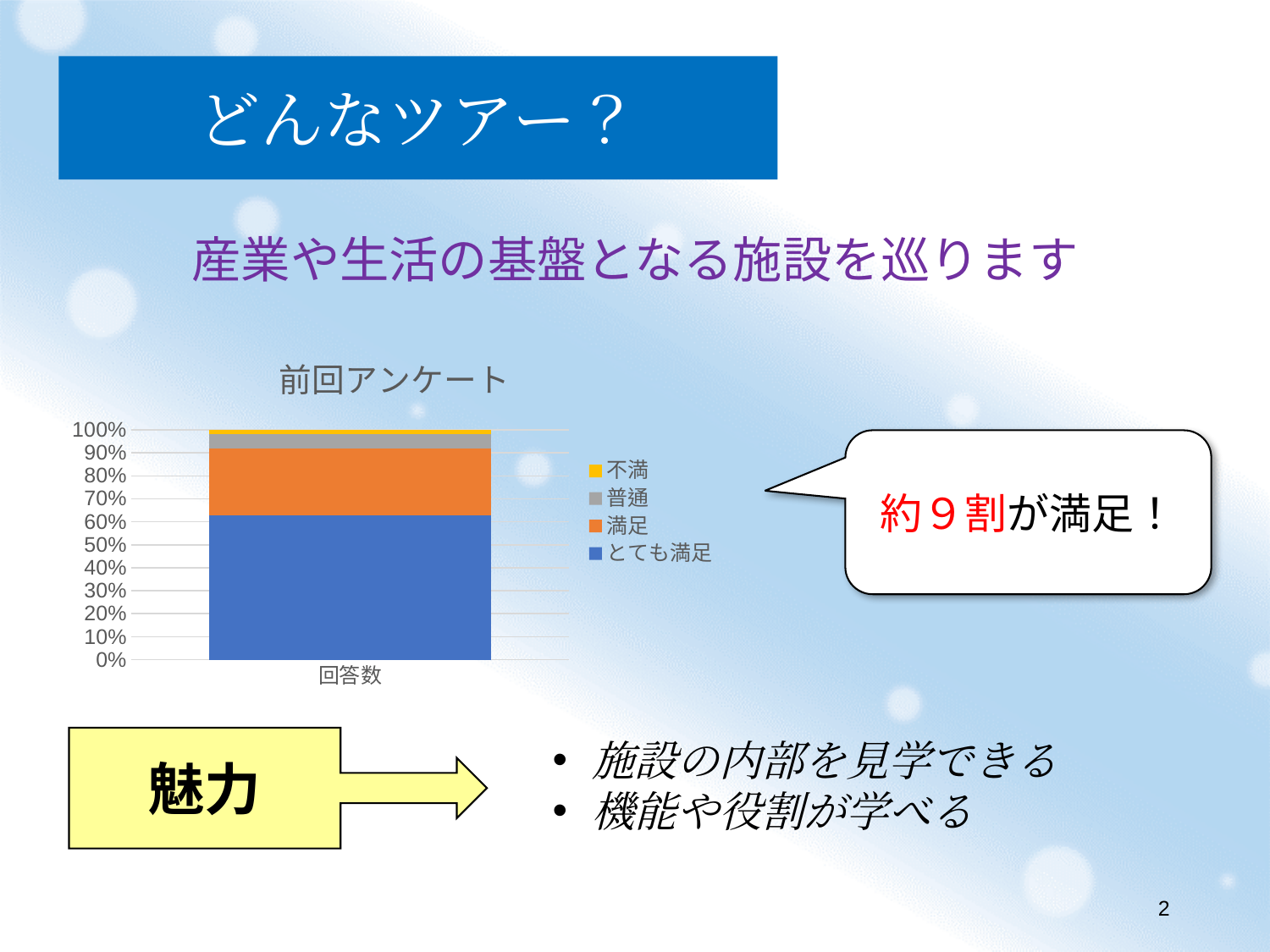

どんなツアー？
産業や生活の基盤となる施設を巡ります

### Chart: 前回アンケート

| Category | とても満足 | 満足 | 普通 | 不満 |
|---|---|---|---|---|
| 回答数 | 102.0 | 47.0 | 10.0 | 3.0 |
約９割が満足！
魅力
施設の内部を見学できる
機能や役割が学べる
2